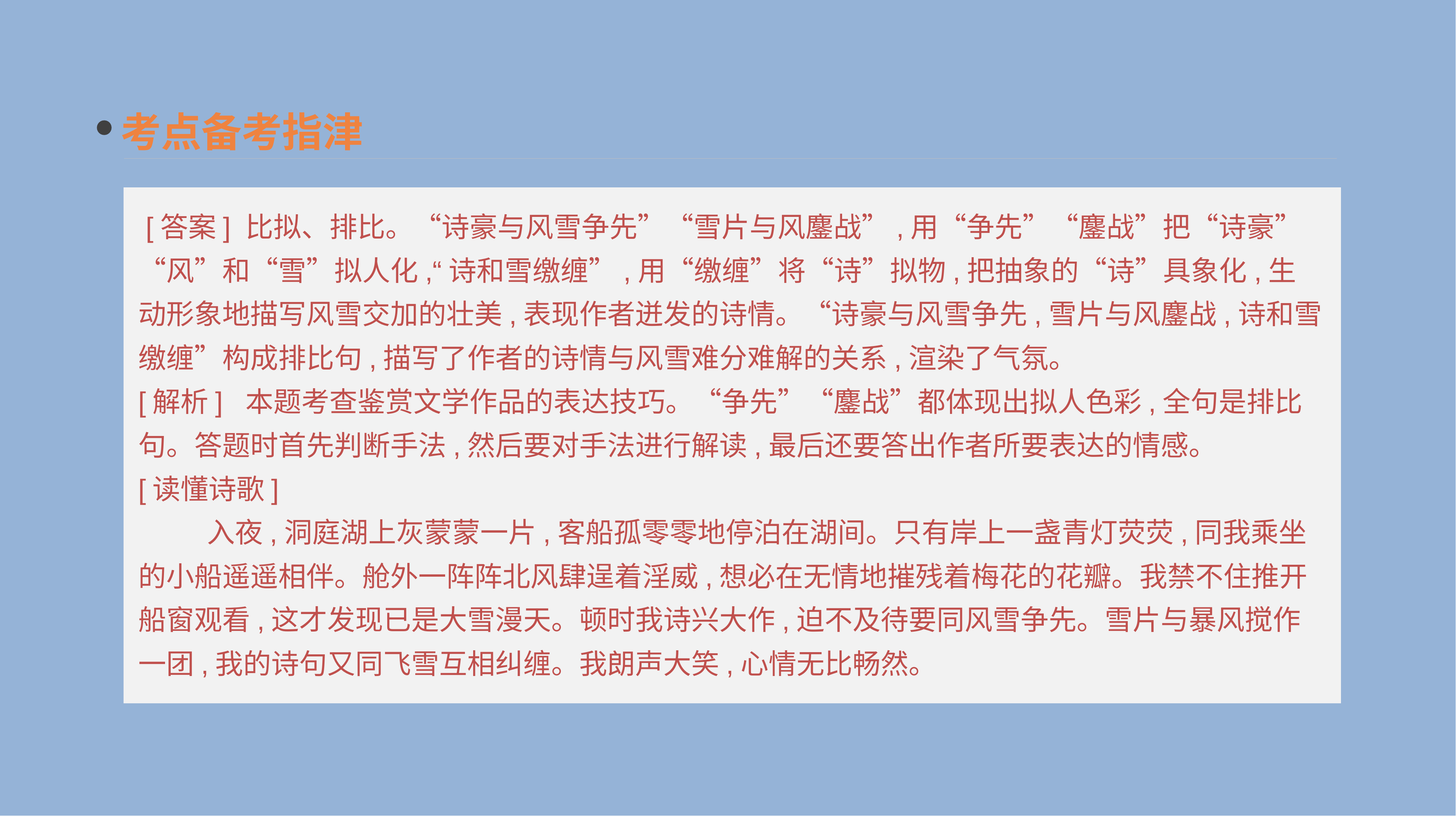

考点备考指津

 [答案] 比拟、排比。“诗豪与风雪争先”“雪片与风鏖战”,用“争先”“鏖战”把“诗豪”“风”和“雪”拟人化,“诗和雪缴缠”,用“缴缠”将“诗”拟物,把抽象的“诗”具象化,生动形象地描写风雪交加的壮美,表现作者迸发的诗情。“诗豪与风雪争先,雪片与风鏖战,诗和雪缴缠”构成排比句,描写了作者的诗情与风雪难分难解的关系,渲染了气氛。
[解析]  本题考查鉴赏文学作品的表达技巧。“争先”“鏖战”都体现出拟人色彩,全句是排比句。答题时首先判断手法,然后要对手法进行解读,最后还要答出作者所要表达的情感。
[读懂诗歌]
 　　入夜,洞庭湖上灰蒙蒙一片,客船孤零零地停泊在湖间。只有岸上一盏青灯荧荧,同我乘坐的小船遥遥相伴。舱外一阵阵北风肆逞着淫威,想必在无情地摧残着梅花的花瓣。我禁不住推开船窗观看,这才发现已是大雪漫天。顿时我诗兴大作,迫不及待要同风雪争先。雪片与暴风搅作一团,我的诗句又同飞雪互相纠缠。我朗声大笑,心情无比畅然。